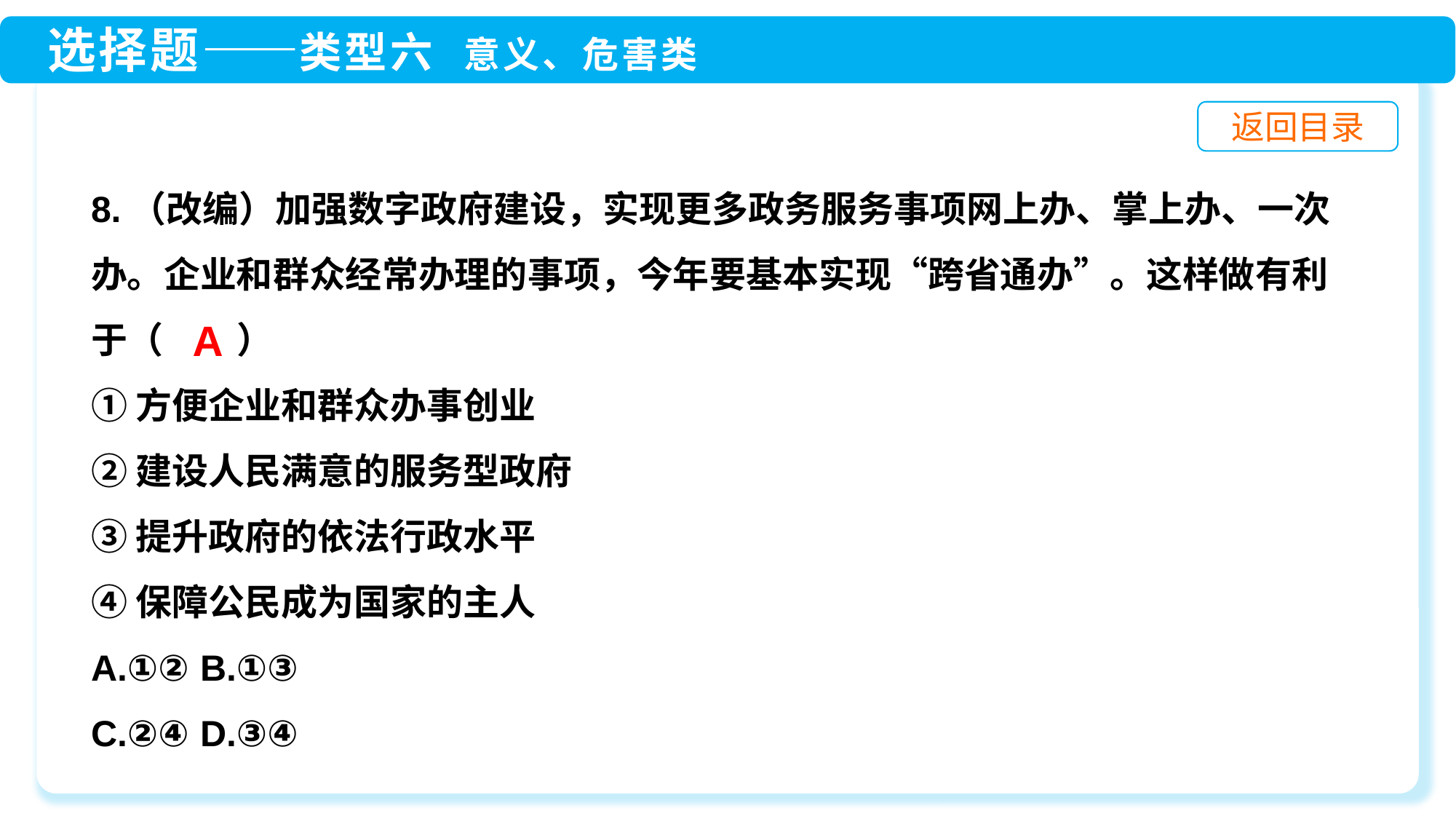

8.（改编）加强数字政府建设，实现更多政务服务事项网上办、掌上办、一次办。企业和群众经常办理的事项，今年要基本实现“跨省通办”。这样做有利于（　　）
①方便企业和群众办事创业
②建设人民满意的服务型政府
③提升政府的依法行政水平
④保障公民成为国家的主人
A.①②	B.①③
C.②④	D.③④

A